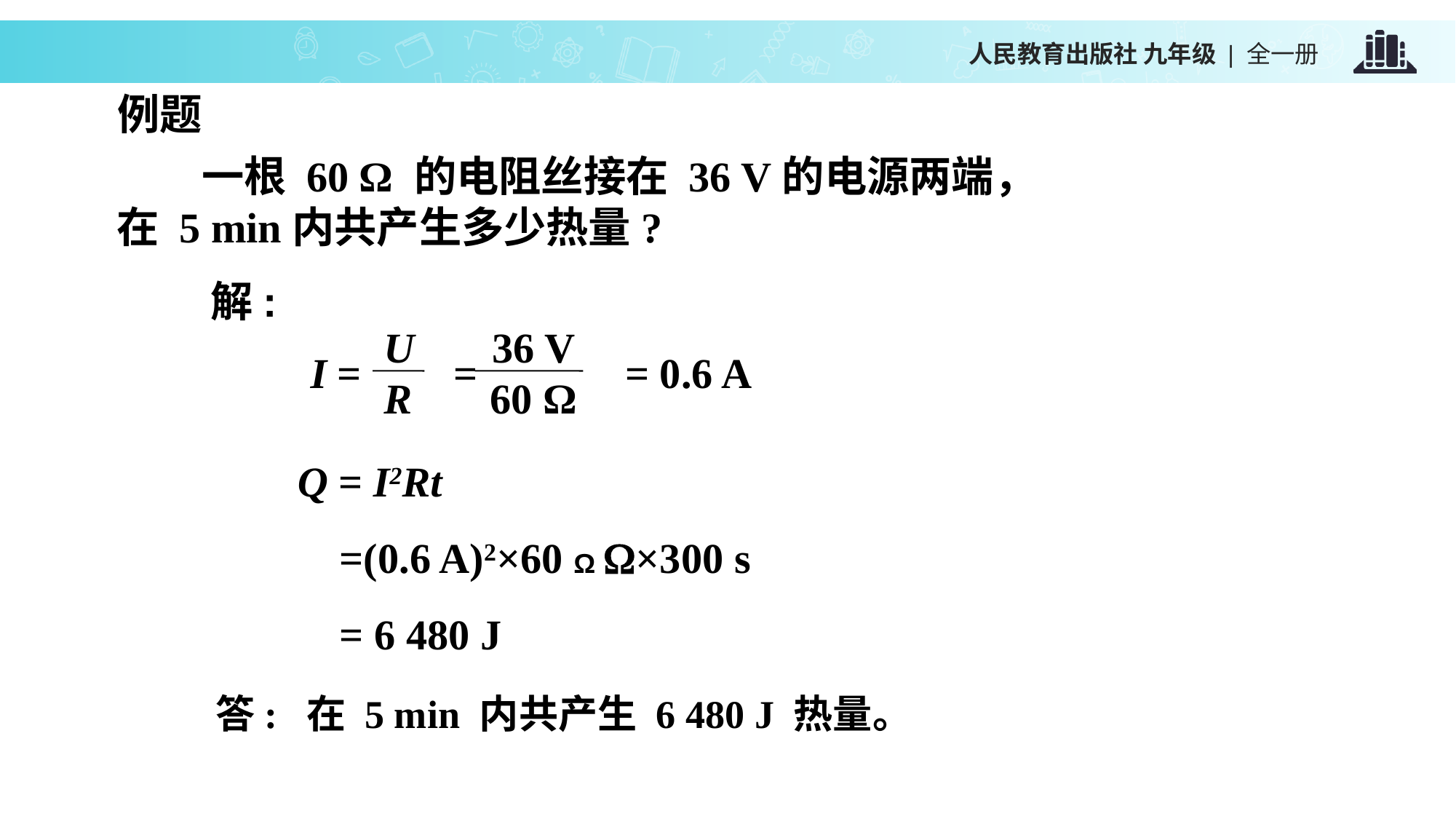

例题
　　一根 60 Ω 的电阻丝接在 36 V的电源两端，在 5 min内共产生多少热量?
解:
U
R
36 V
60 Ω
I =　   =　　　= 0.6 A

Q = I2Rt
    =(0.6 A)2×60 Ω Ω×300 s
    = 6 480 J
答:  在 5 min 内共产生 6 480 J 热量。